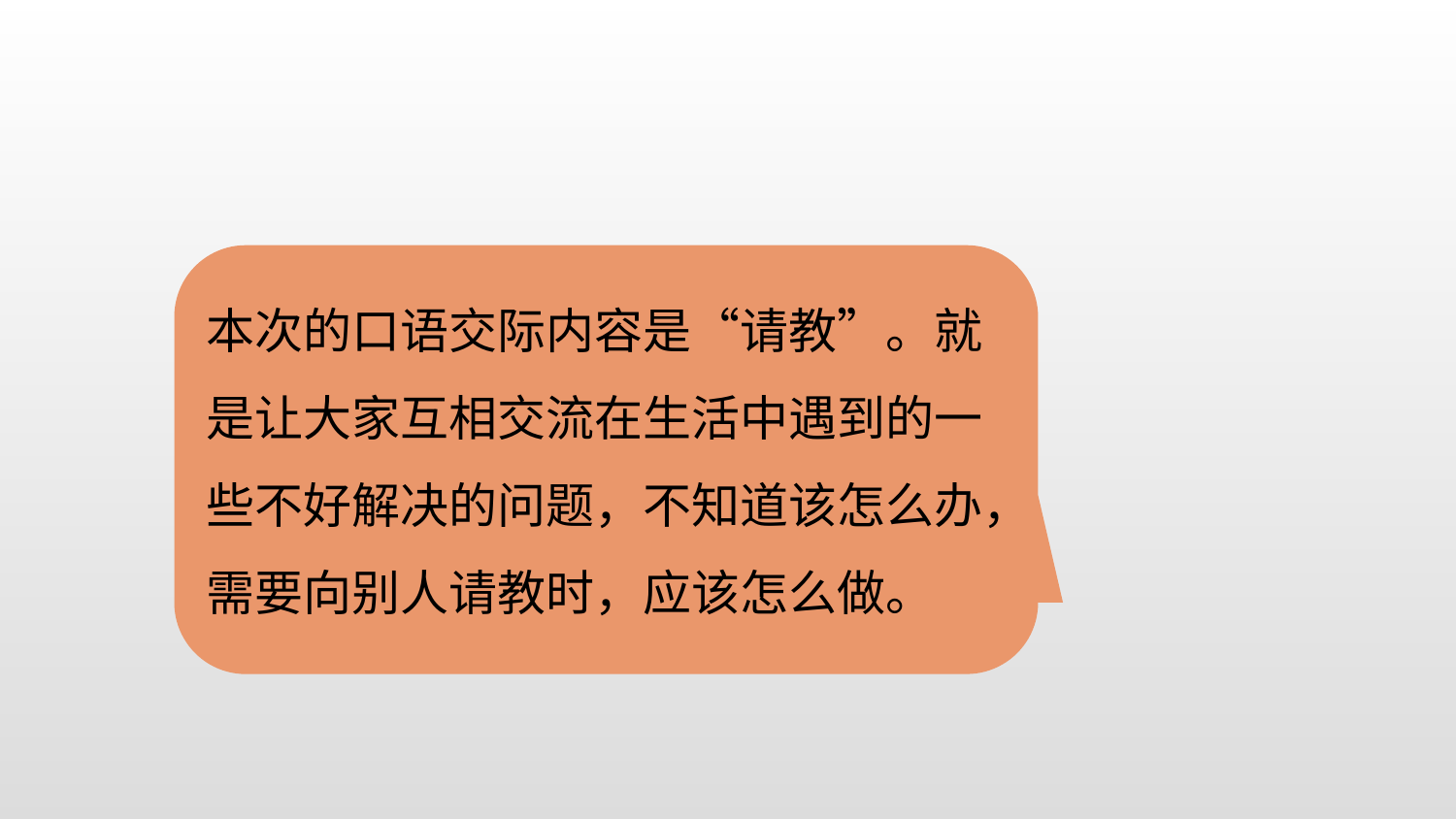

本次的口语交际内容是“请教”。就是让大家互相交流在生活中遇到的一些不好解决的问题，不知道该怎么办，需要向别人请教时，应该怎么做。